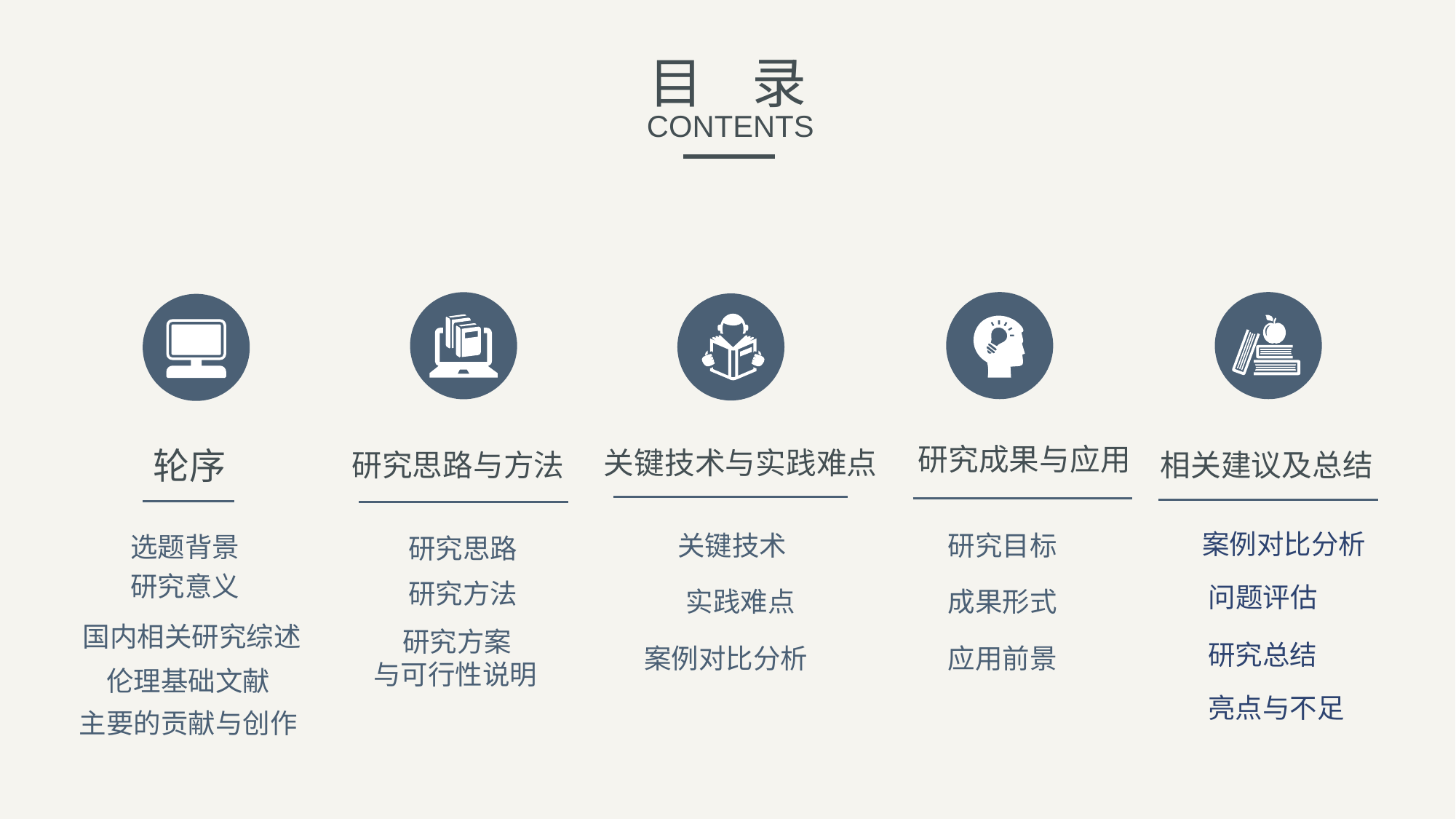

目    录
CONTENTS

  研究成果与应用
轮序
  关键技术与实践难点
研究思路与方法
相关建议及总结
案例对比分析
关键技术
研究目标
选题背景
研究思路
研究意义
研究方法
问题评估
实践难点
成果形式
国内相关研究综述
研究方案
与可行性说明
研究总结
应用前景
案例对比分析
伦理基础文献
亮点与不足
主要的贡献与创作